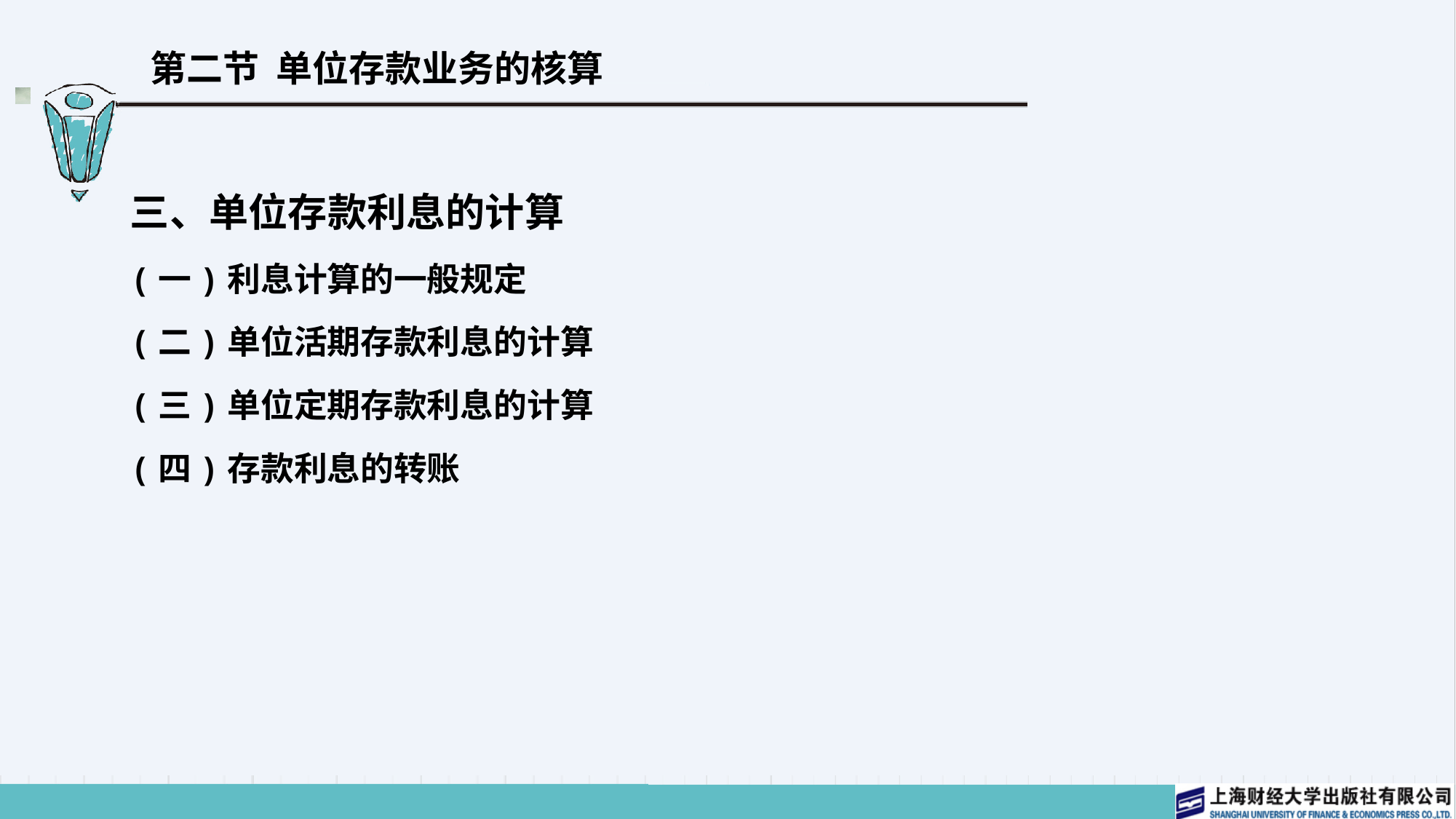

# 第二节  单位存款业务的核算
三、单位存款利息的计算
(一)利息计算的一般规定
(二)单位活期存款利息的计算
(三)单位定期存款利息的计算
(四)存款利息的转账